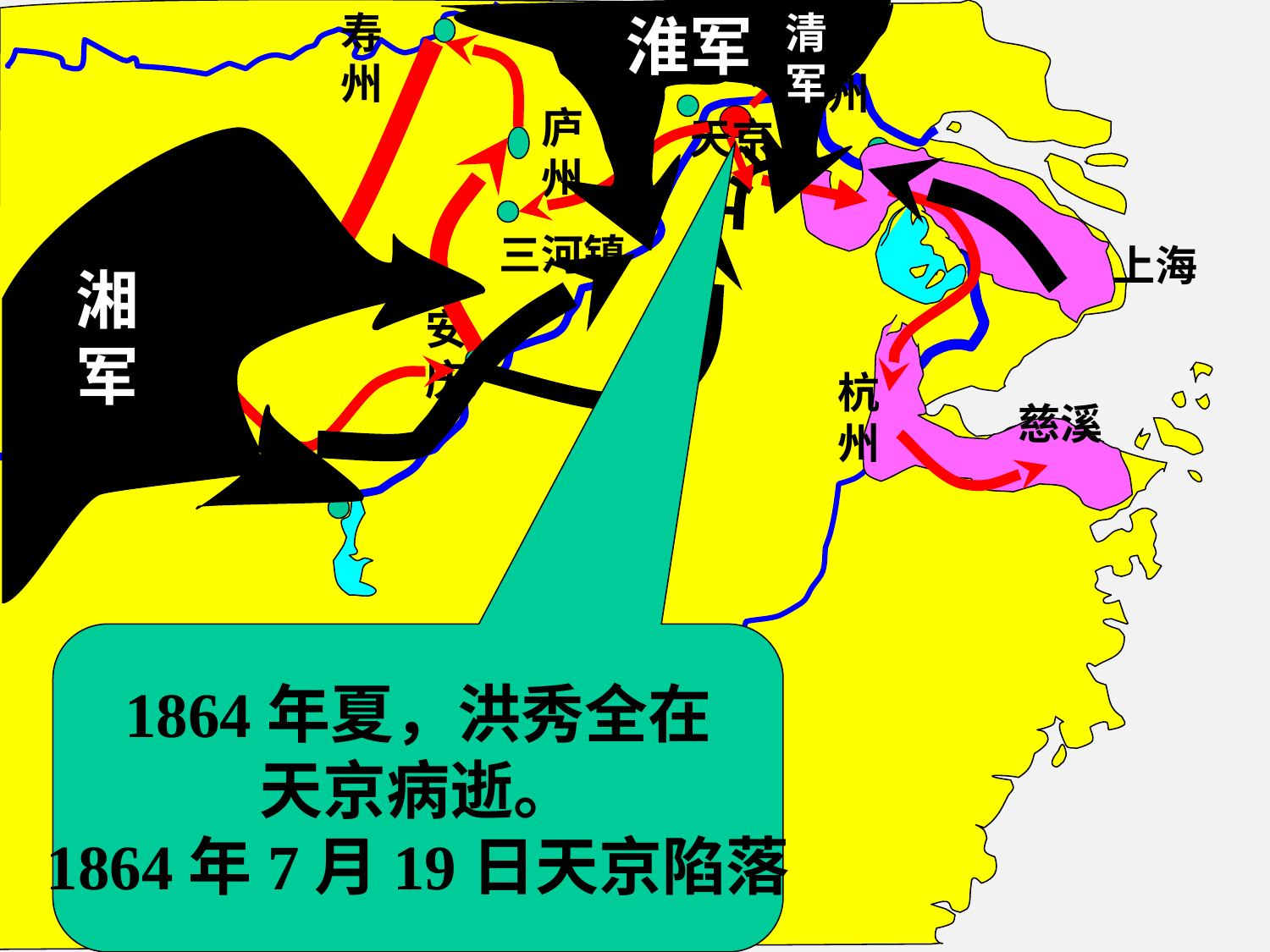

寿州
淮军
清军

扬州

庐州
天京

三河镇

上海
湘军

汉口
安庆

杭州
武昌
慈溪

1864年夏，洪秀全在
天京病逝。
1864年7月19日天京陷落